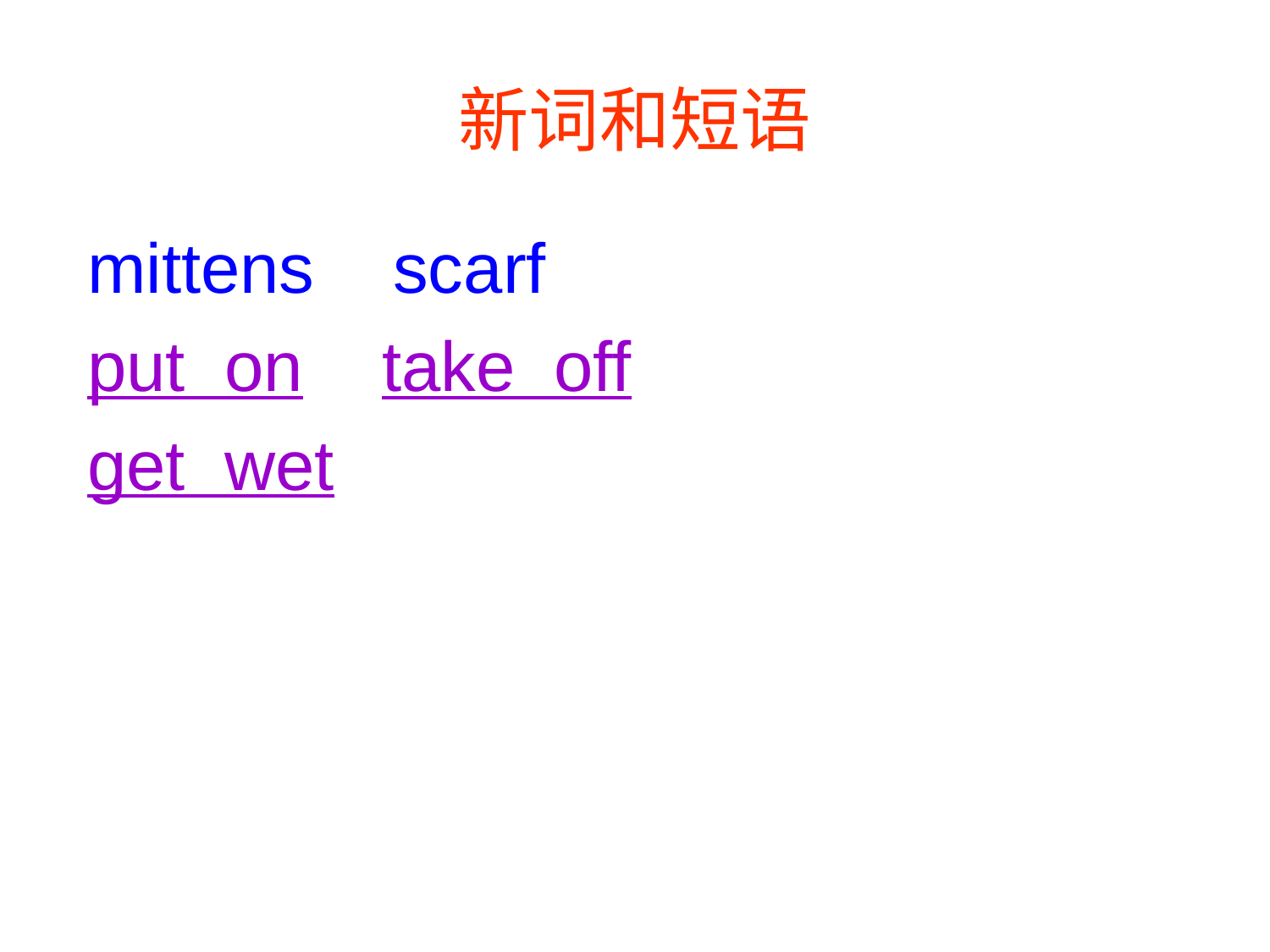

# 新词和短语
mittens    scarf
put  on    take  off
get  wet